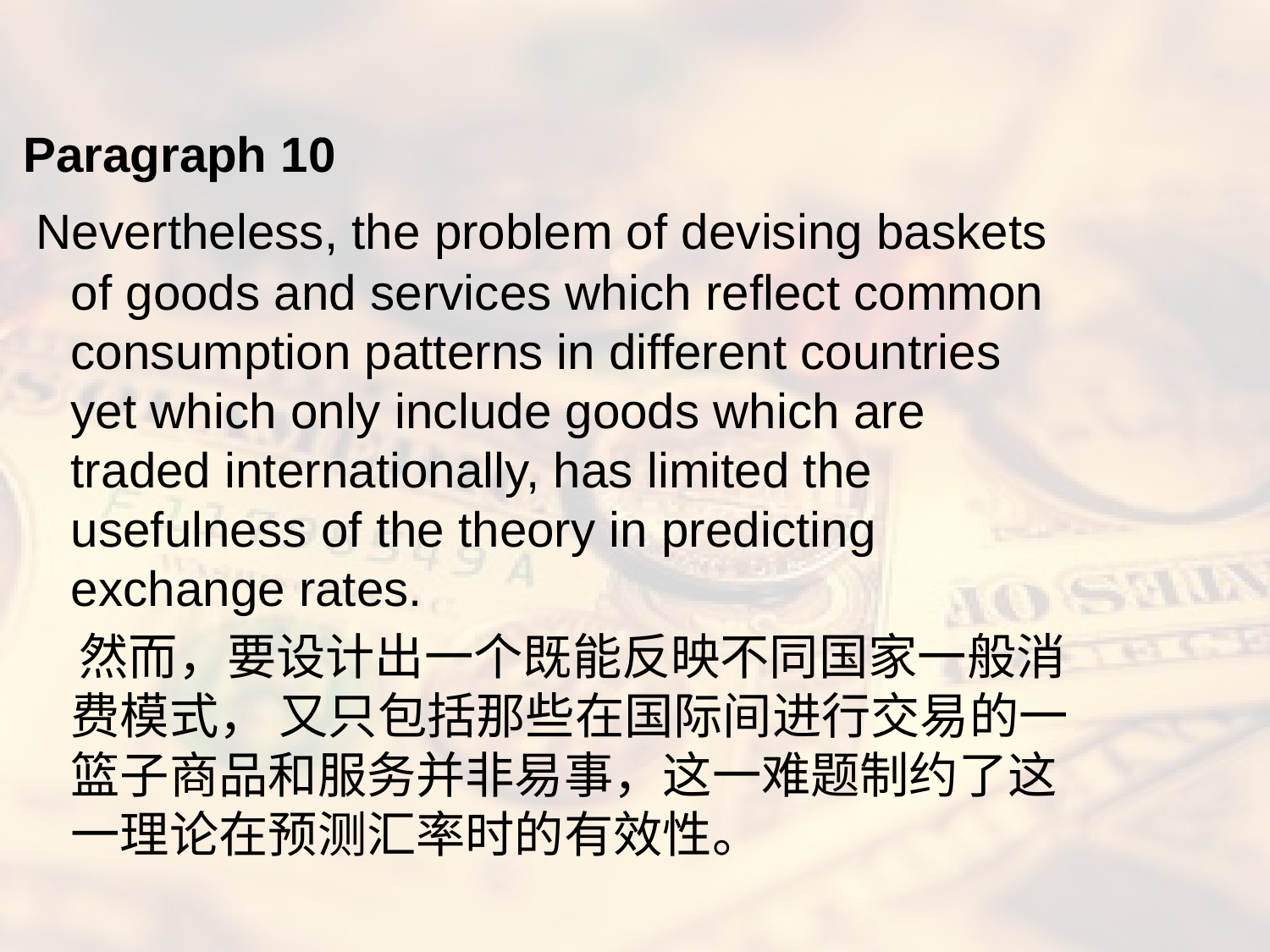

#
Paragraph 10
 Nevertheless, the problem of devising baskets of goods and services which reflect common consumption patterns in different countries yet which only include goods which are traded internationally, has limited the usefulness of the theory in predicting exchange rates.
    然而，要设计出一个既能反映不同国家一般消费模式， 又只包括那些在国际间进行交易的一篮子商品和服务并非易事，这一难题制约了这一理论在预测汇率时的有效性。